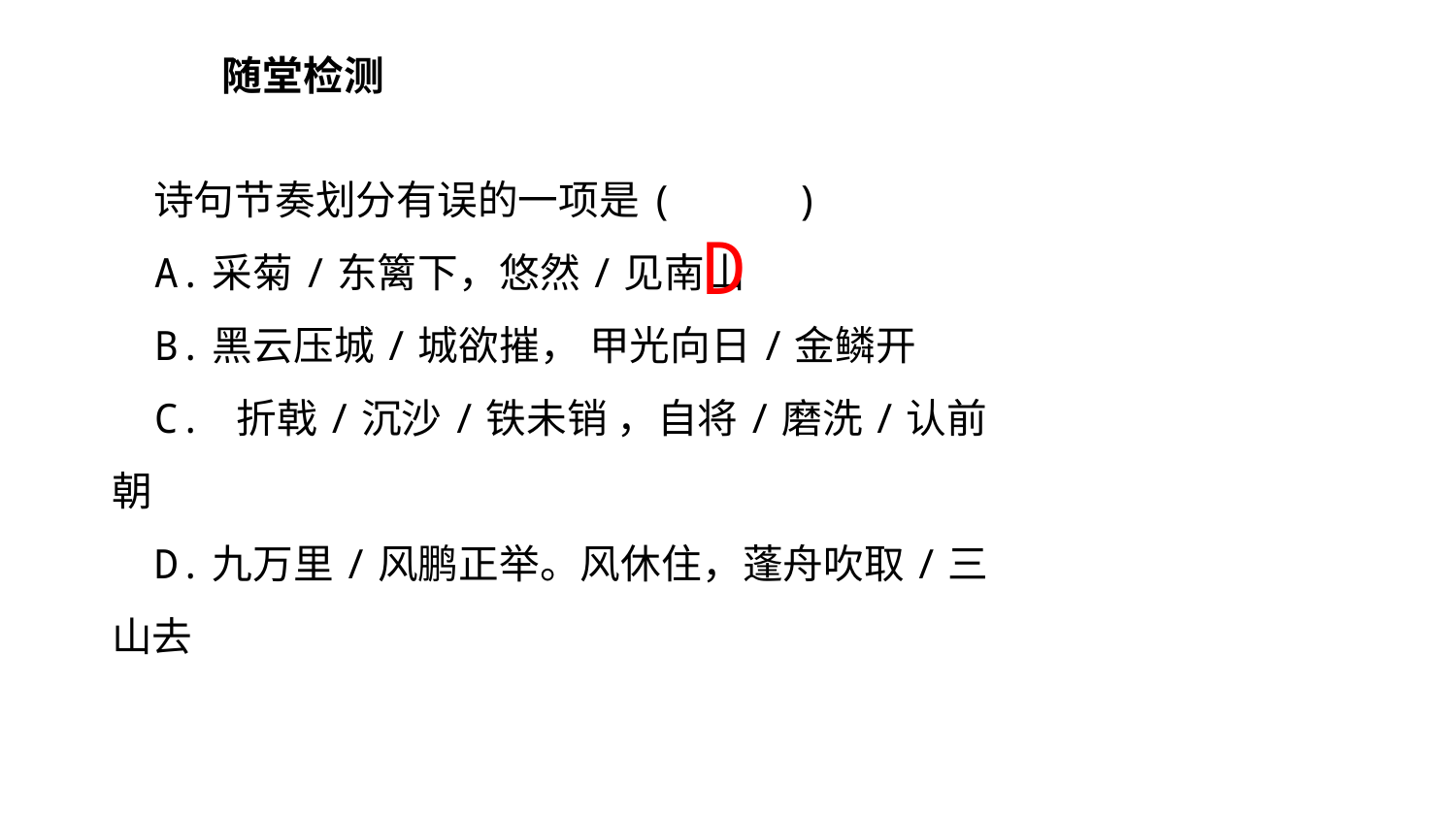

随堂检测
D
诗句节奏划分有误的一项是(     )
A.采菊/东篱下，悠然/见南山
B.黑云压城/城欲摧， 甲光向日/金鳞开
C. 折戟/沉沙/铁未销 ，自将/磨洗/认前朝
D.九万里/风鹏正举。风休住，蓬舟吹取/三山去